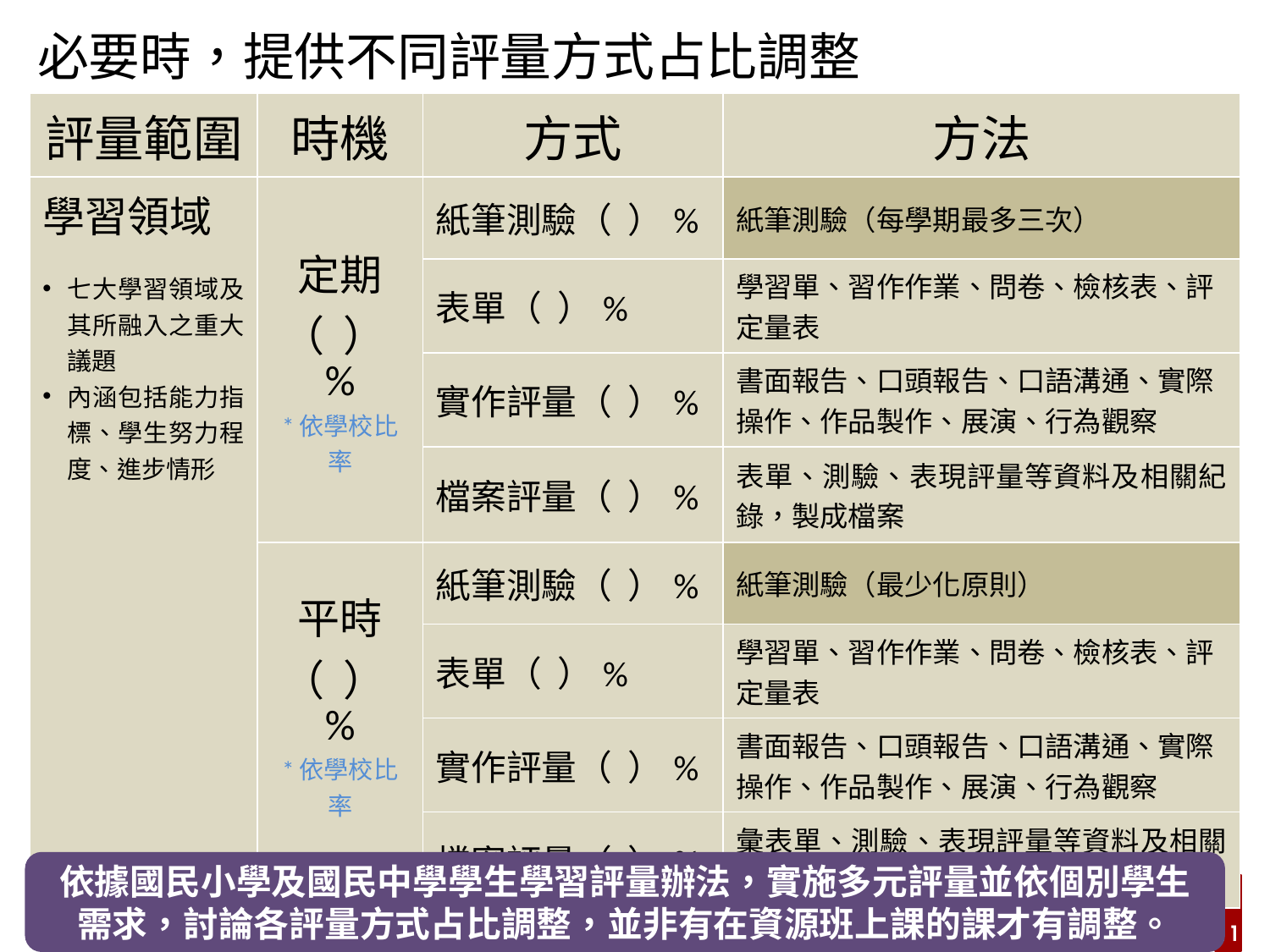

必要時，提供不同評量方式占比調整
| 評量範圍 | 時機 | 方式 | 方法 |
| --- | --- | --- | --- |
| 學習領域 七大學習領域及其所融入之重大議題 內涵包括能力指標、學生努力程度、進步情形 | 定期 （ ）% \*依學校比率 | 紙筆測驗（ ）% | 紙筆測驗（每學期最多三次） |
|  |  | 表單（ ）% | 學習單、習作作業、問卷、檢核表、評定量表 |
|  |  | 實作評量（ ）% | 書面報告、口頭報告、口語溝通、實際操作、作品製作、展演、行為觀察 |
|  |  | 檔案評量（ ）% | 表單、測驗、表現評量等資料及相關紀錄，製成檔案 |
|  | 平時 （ ）% \*依學校比率 | 紙筆測驗（ ）% | 紙筆測驗（最少化原則） |
|  |  | 表單（ ）% | 學習單、習作作業、問卷、檢核表、評定量表 |
|  |  | 實作評量（ ）% | 書面報告、口頭報告、口語溝通、實際操作、作品製作、展演、行為觀察 |
|  |  | 檔案評量（ ）% | 彙表單、測驗、表現評量等資料及相關紀錄，製成檔案 |
依據國民小學及國民中學學生學習評量辦法，實施多元評量並依個別學生需求，討論各評量方式占比調整，並非有在資源班上課的課才有調整。
11